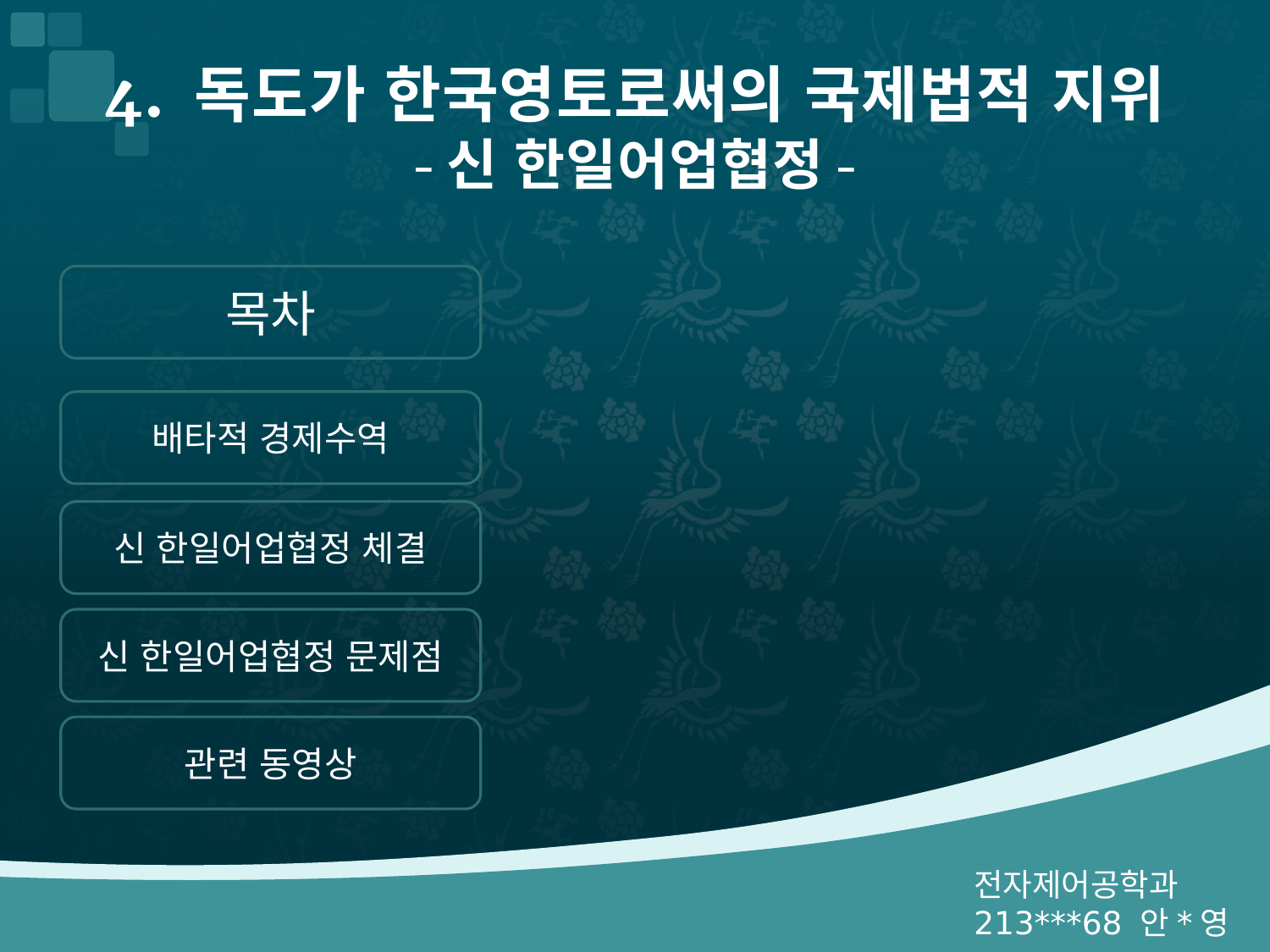

# 4. 독도가 한국영토로써의 국제법적 지위 -신 한일어업협정-
목차
배타적 경제수역
신 한일어업협정 체결
신 한일어업협정 문제점
관련 동영상
전자제어공학과
213***68 안*영